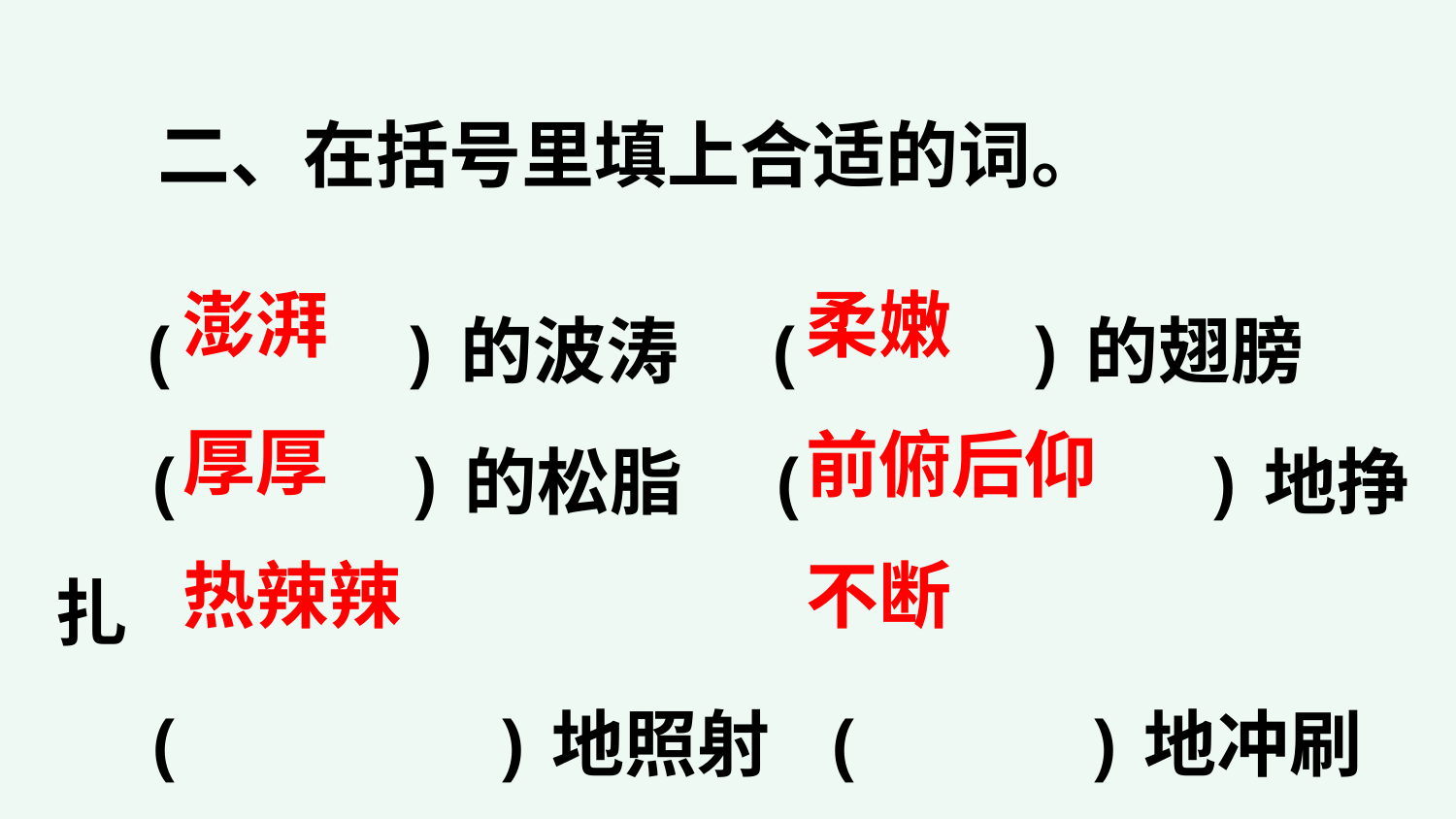

二、在括号里填上合适的词。

　　   (     )的波涛    (     )的翅膀
  (     )的松脂    (         )地挣扎
  (       )地照射  (     )地冲刷
澎湃
柔嫩
厚厚
前俯后仰
热辣辣
不断